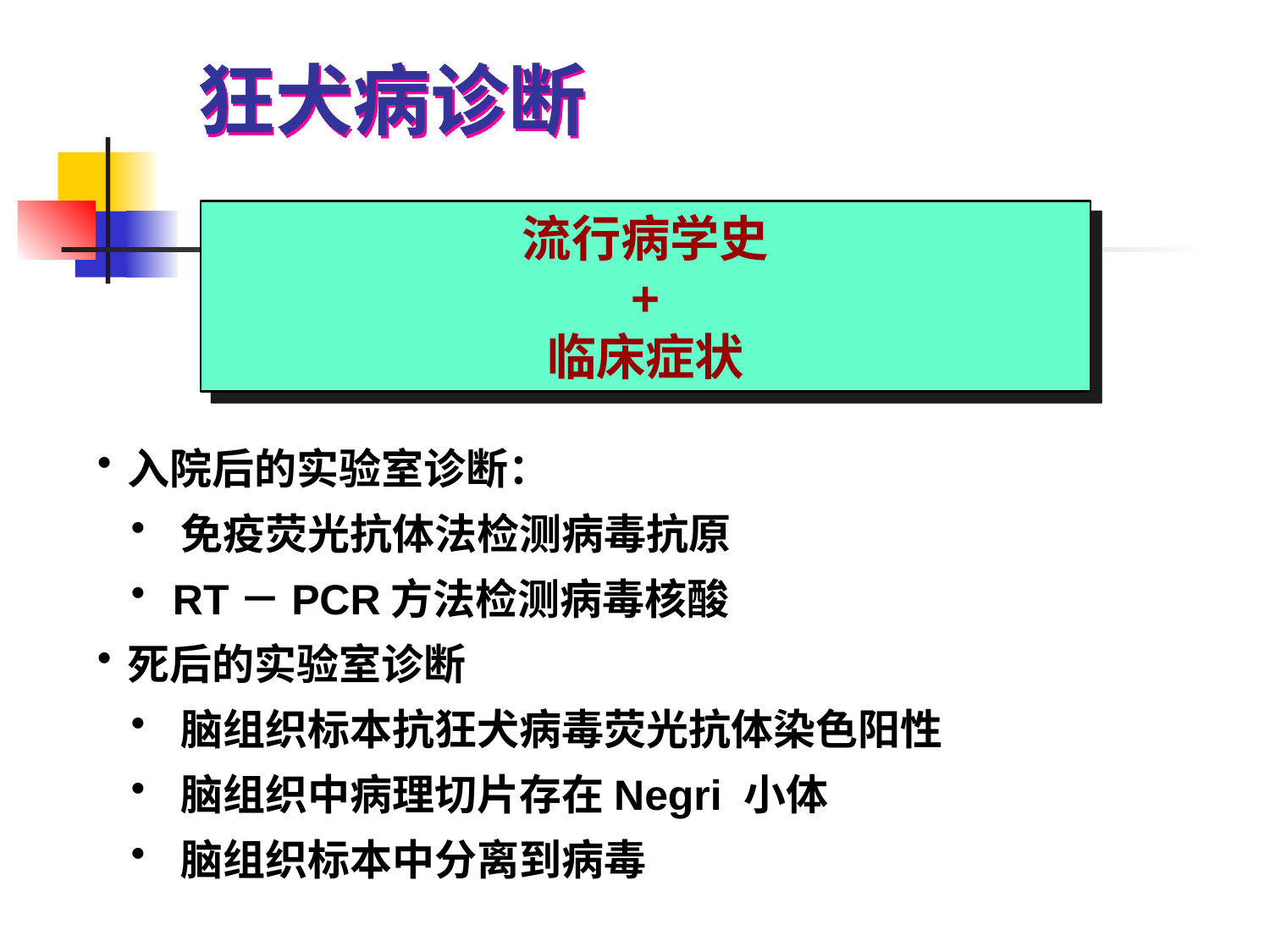

# 狂犬病诊断
流行病学史
+
临床症状
入院后的实验室诊断：
 免疫荧光抗体法检测病毒抗原
 RT－PCR方法检测病毒核酸
死后的实验室诊断
 脑组织标本抗狂犬病毒荧光抗体染色阳性
 脑组织中病理切片存在Negri 小体
 脑组织标本中分离到病毒